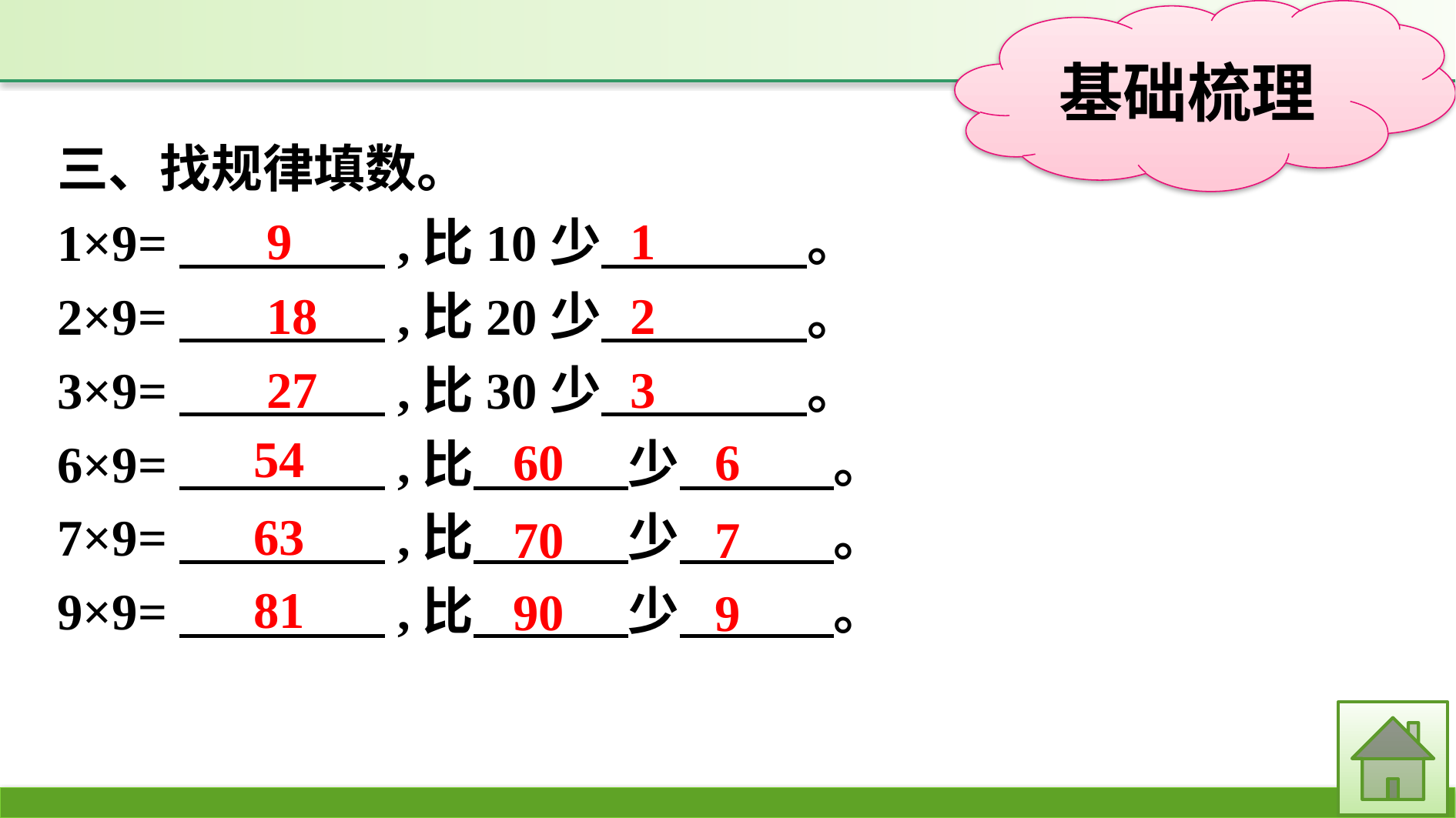

三、找规律填数。
1×9=　　　　,比10少　　　　。
2×9=　　　　,比20少　　　　。
3×9=　　　　,比30少　　　　。
6×9=　　　　,比　　　少　　　。
7×9=　　　　,比　　　少　　　。
9×9=　　　　,比　　　少　　　。
1
9
2
18
3
27
54
60
6
63
70
7
81
90
9